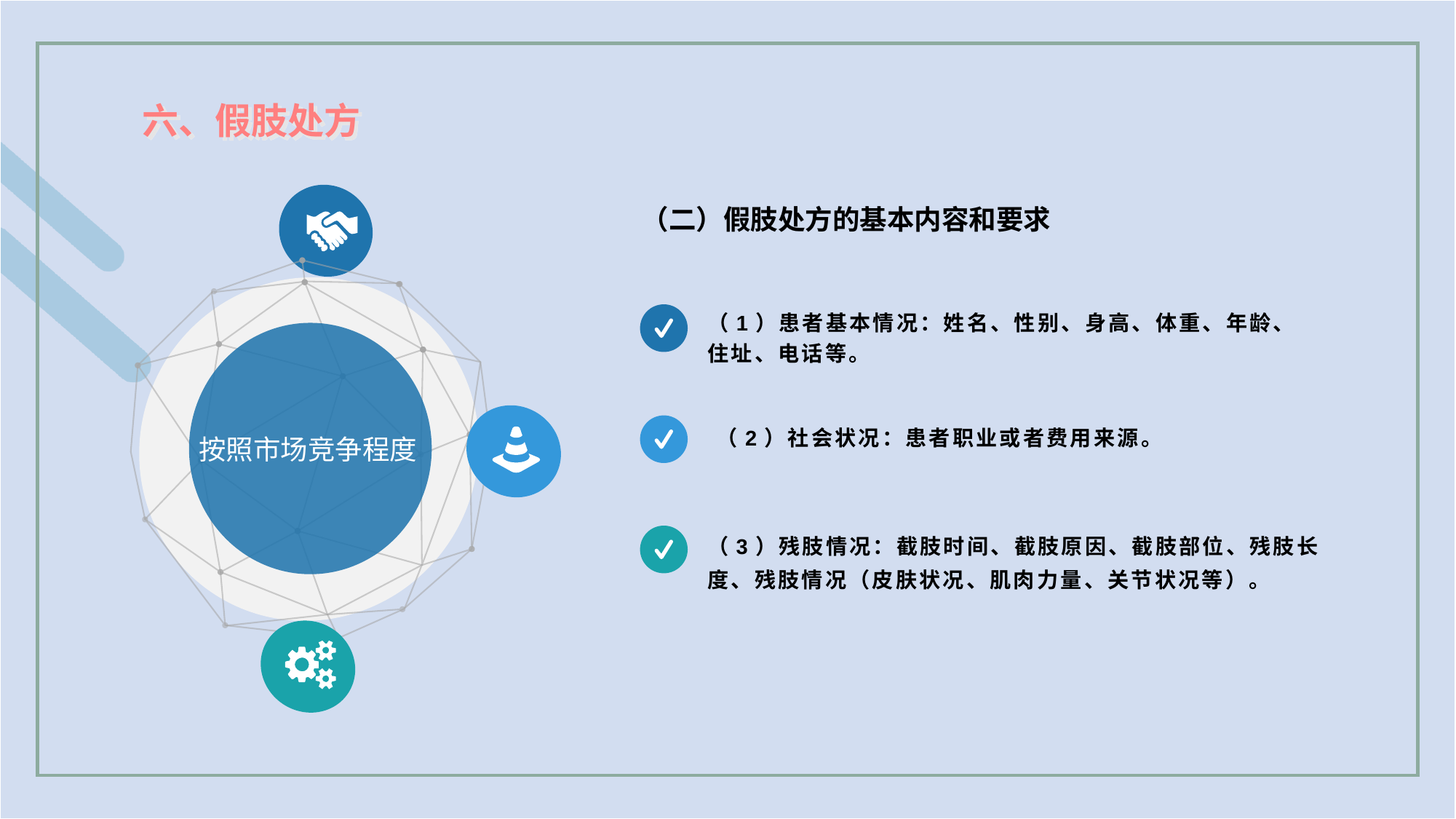

六、假肢处方
（二）假肢处方的基本内容和要求

（1）患者基本情况：姓名、性别、身高、体重、年龄、住址、电话等。

（2）社会状况：患者职业或者费用来源。

（3）残肢情况：截肢时间、截肢原因、截肢部位、残肢长度、残肢情况（皮肤状况、肌肉力量、关节状况等）。

按照市场竞争程度